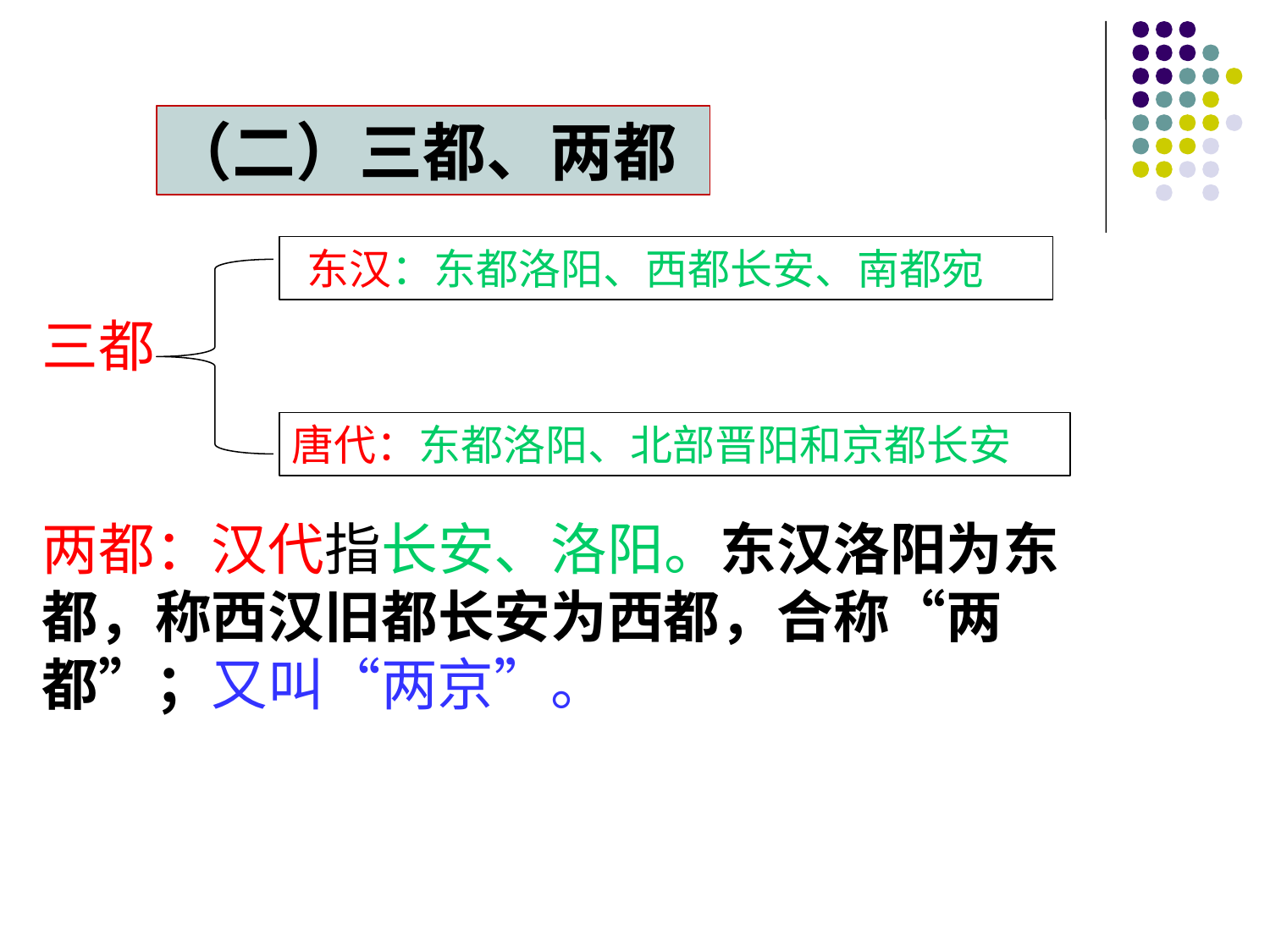

（二）三都、两都

三都

两都：汉代指长安、洛阳。东汉洛阳为东都，称西汉旧都长安为西都，合称“两都”；又叫“两京”。

 东汉：东都洛阳、西都长安、南都宛

唐代：东都洛阳、北部晋阳和京都长安